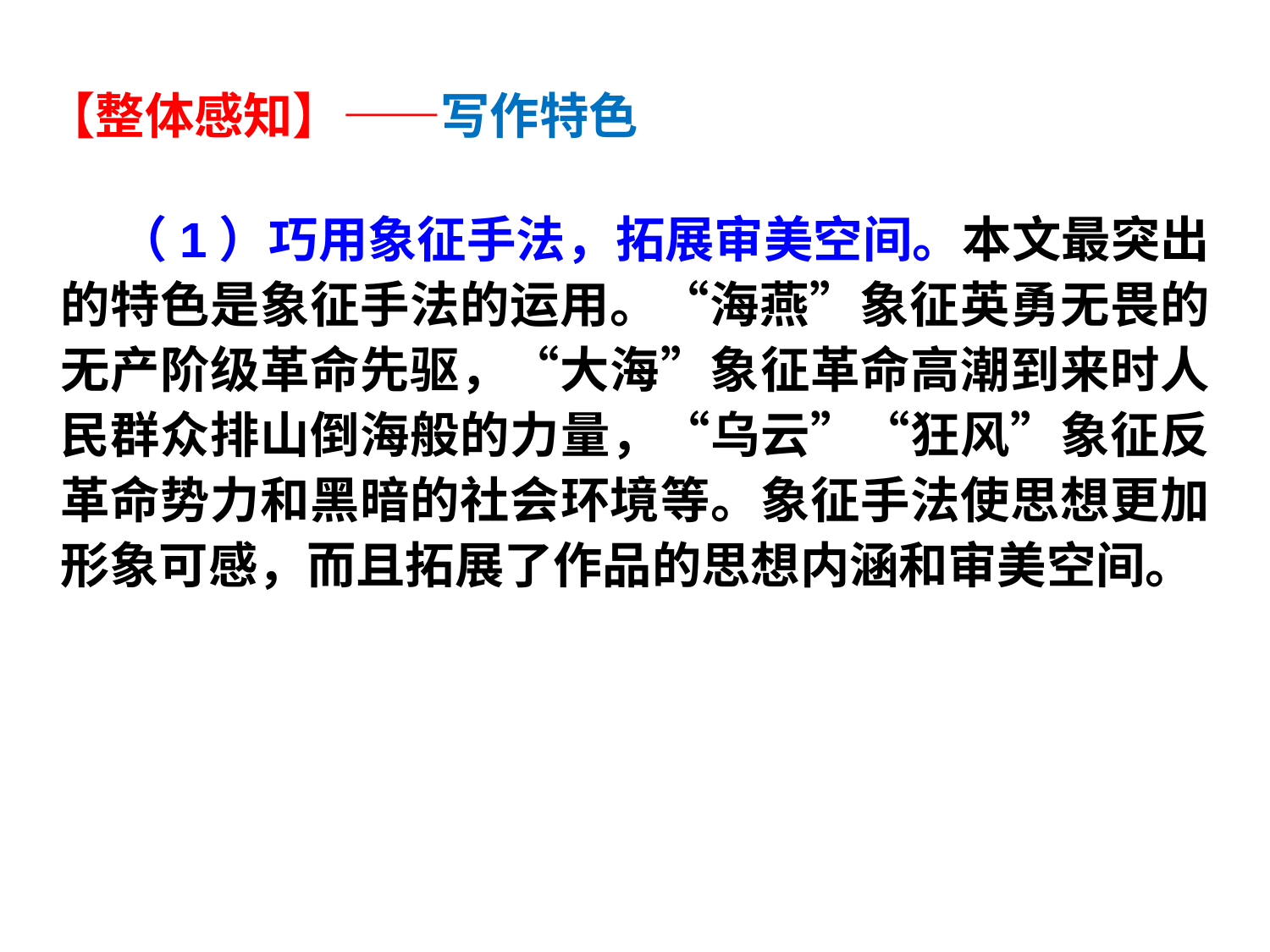

【整体感知】——写作特色
    （1）巧用象征手法，拓展审美空间。本文最突出的特色是象征手法的运用。“海燕”象征英勇无畏的无产阶级革命先驱，“大海”象征革命高潮到来时人民群众排山倒海般的力量，“乌云”“狂风”象征反革命势力和黑暗的社会环境等。象征手法使思想更加形象可感，而且拓展了作品的思想内涵和审美空间。